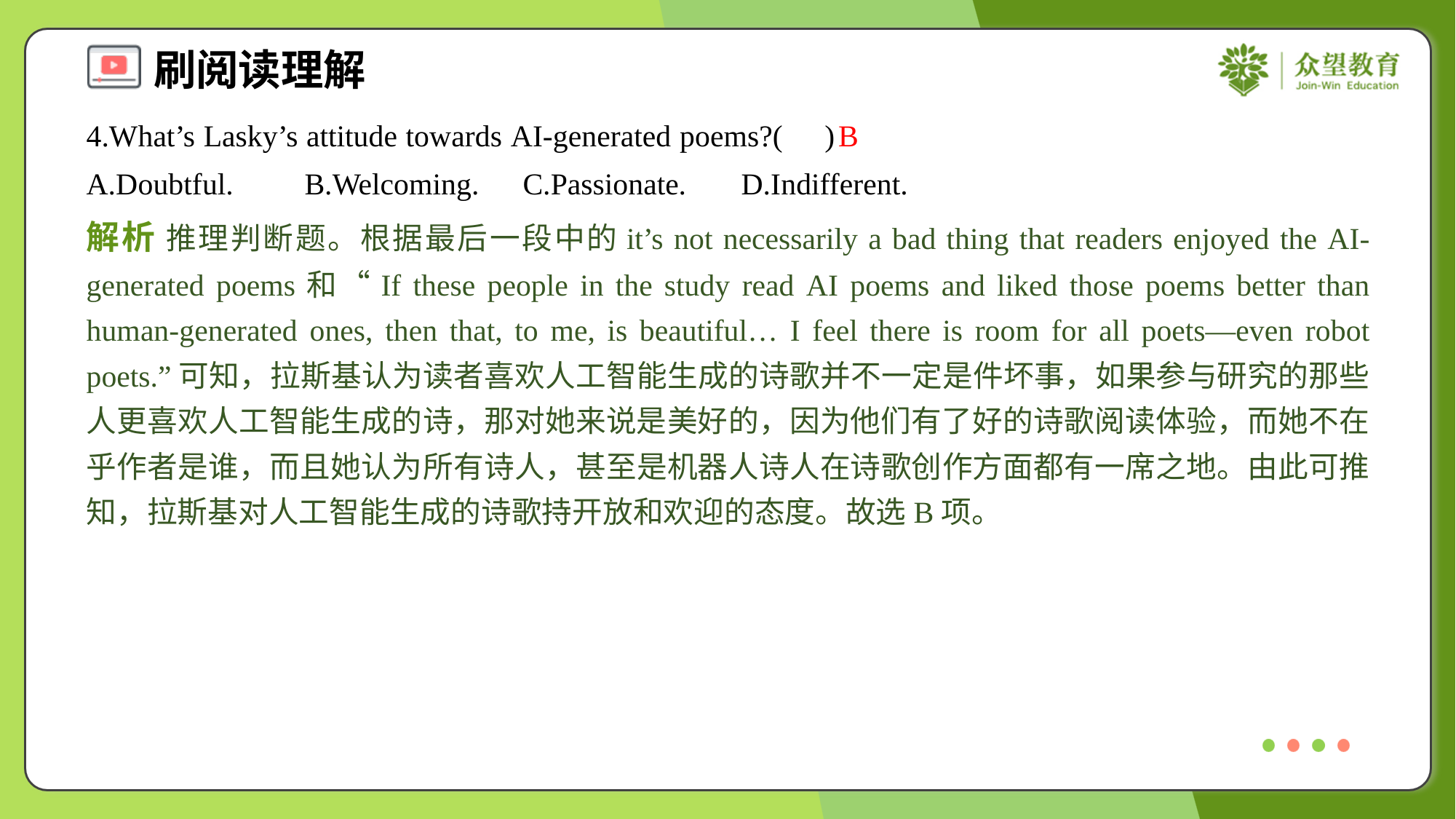

4.What’s Lasky’s attitude towards AI-generated poems?(     )
B
A.Doubtful.	B.Welcoming.	C.Passionate.	D.Indifferent.
解析 推理判断题。根据最后一段中的it’s not necessarily a bad thing that readers enjoyed the AI-generated poems和“If these people in the study read AI poems and liked those poems better than human-generated ones, then that, to me, is beautiful… I feel there is room for all poets—even robot poets.”可知，拉斯基认为读者喜欢人工智能生成的诗歌并不一定是件坏事，如果参与研究的那些人更喜欢人工智能生成的诗，那对她来说是美好的，因为他们有了好的诗歌阅读体验，而她不在乎作者是谁，而且她认为所有诗人，甚至是机器人诗人在诗歌创作方面都有一席之地。由此可推知，拉斯基对人工智能生成的诗歌持开放和欢迎的态度。故选B项。